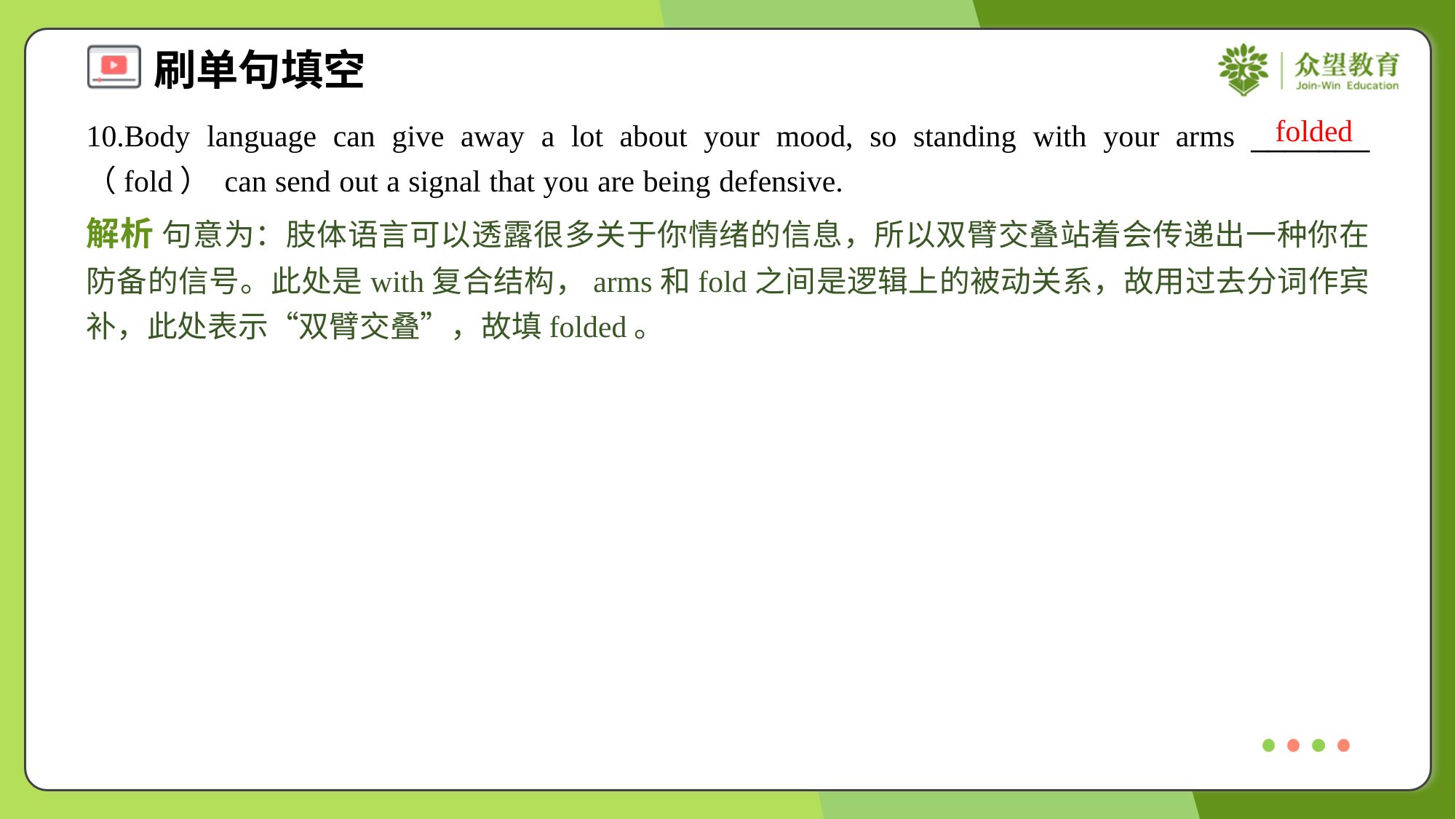

folded
10.Body language can give away a lot about your mood, so standing with your arms _______ （fold） can send out a signal that you are being defensive.
解析 句意为：肢体语言可以透露很多关于你情绪的信息，所以双臂交叠站着会传递出一种你在防备的信号。此处是with复合结构，arms和fold之间是逻辑上的被动关系，故用过去分词作宾补，此处表示“双臂交叠”，故填folded。